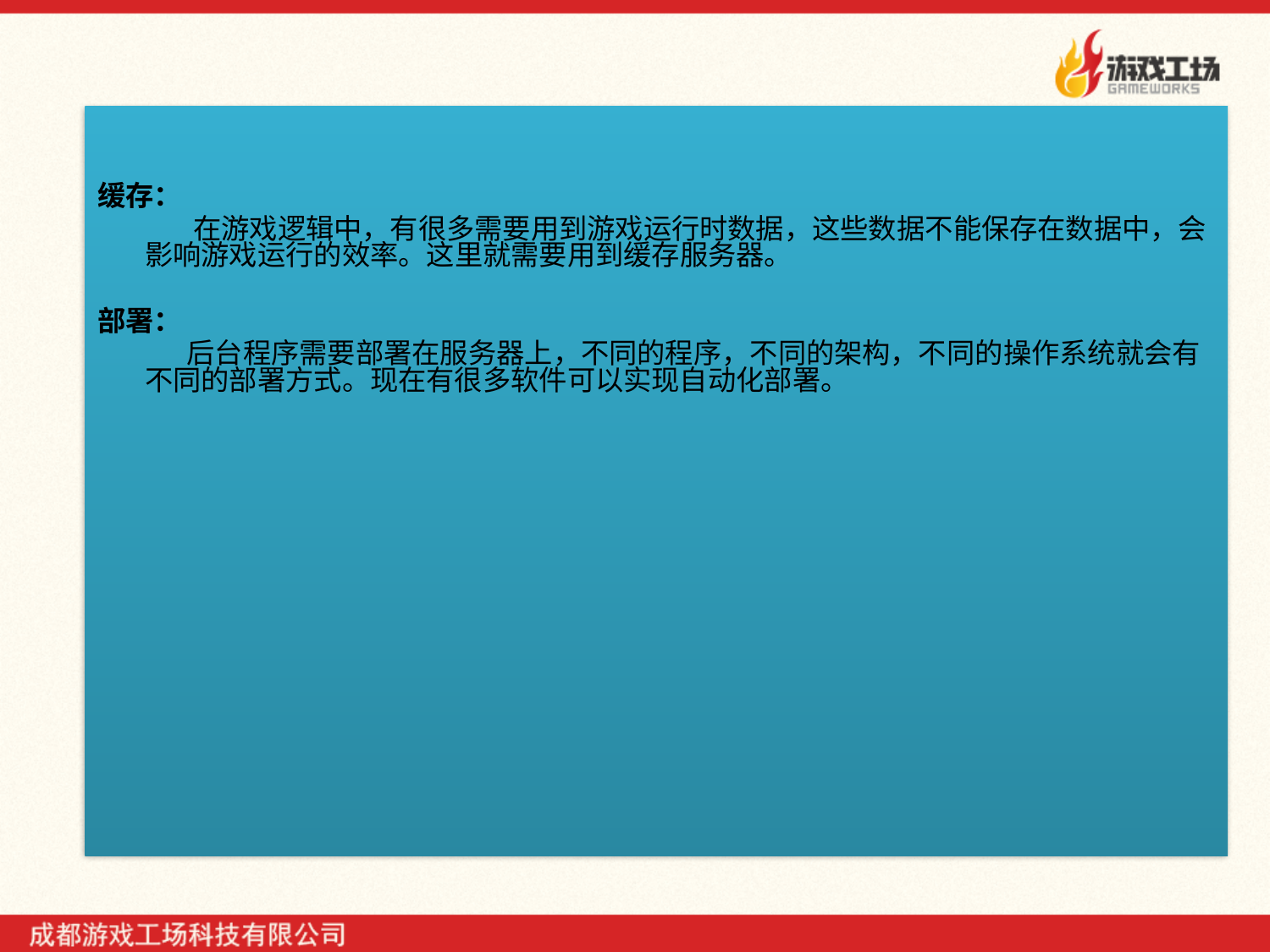

缓存：
              在游戏逻辑中，有很多需要用到游戏运行时数据，这些数据不能保存在数据中，会影响游戏运行的效率。这里就需要用到缓存服务器。

部署：
             后台程序需要部署在服务器上，不同的程序，不同的架构，不同的操作系统就会有不同的部署方式。现在有很多软件可以实现自动化部署。
8